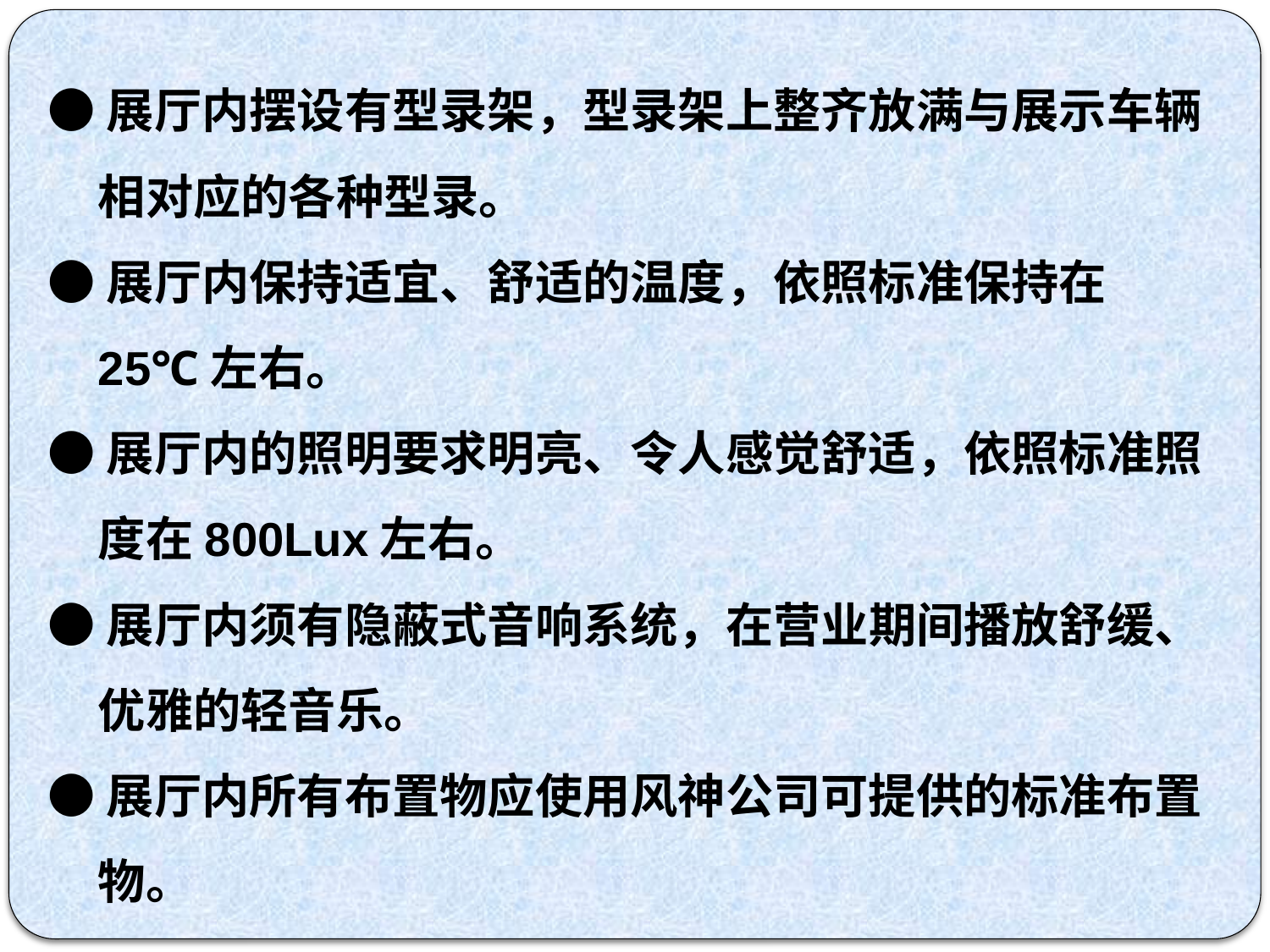

●展厅内摆设有型录架，型录架上整齐放满与展示车辆相对应的各种型录。
●展厅内保持适宜、舒适的温度，依照标准保持在25℃左右。
●展厅内的照明要求明亮、令人感觉舒适，依照标准照度在800Lux左右。
●展厅内须有隐蔽式音响系统，在营业期间播放舒缓、优雅的轻音乐。
●展厅内所有布置物应使用风神公司可提供的标准布置物。